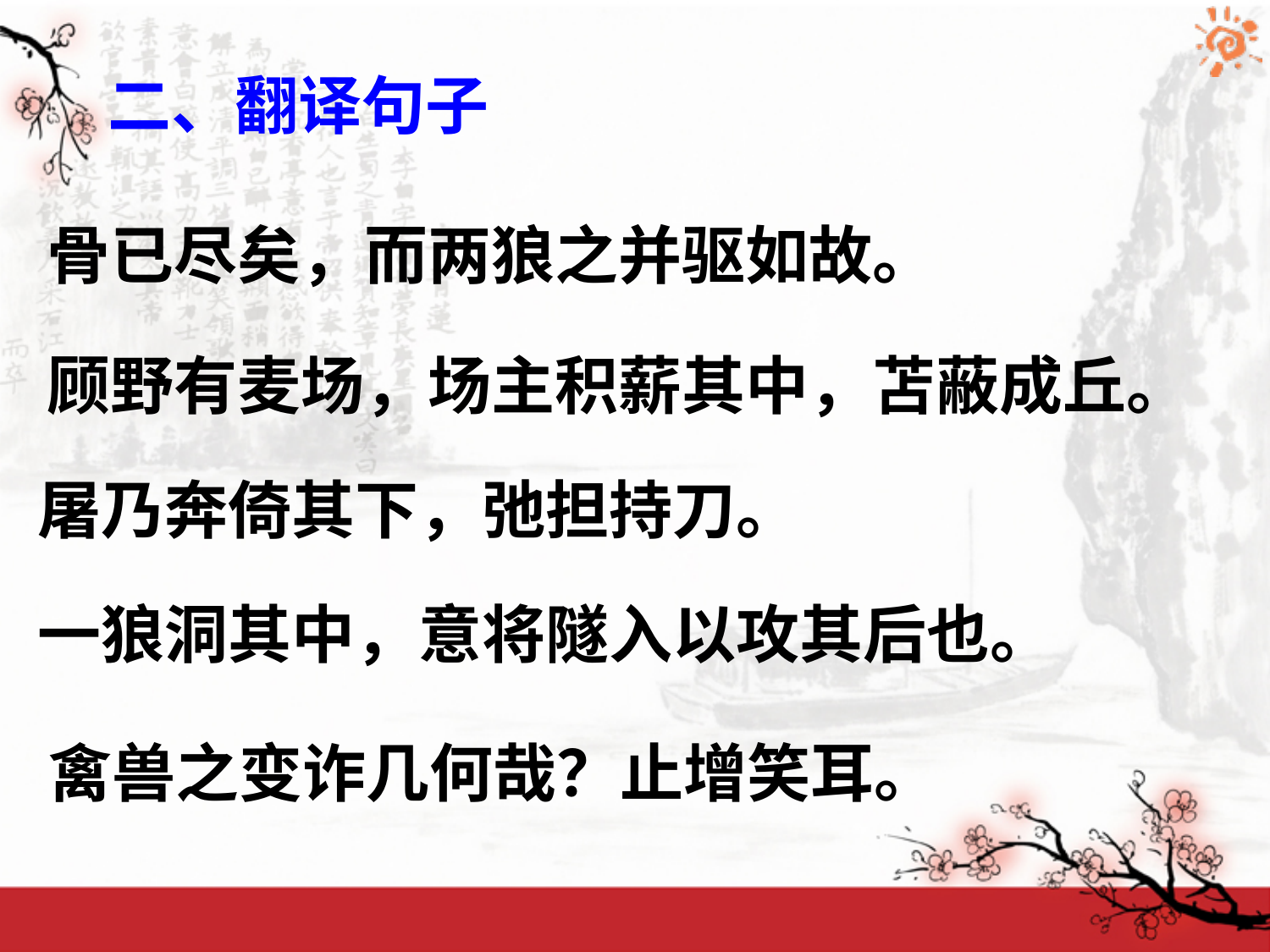

二、翻译句子
骨已尽矣，而两狼之并驱如故。
顾野有麦场，场主积薪其中，苫蔽成丘。
屠乃奔倚其下，弛担持刀。
一狼洞其中，意将隧入以攻其后也。
禽兽之变诈几何哉？止增笑耳。